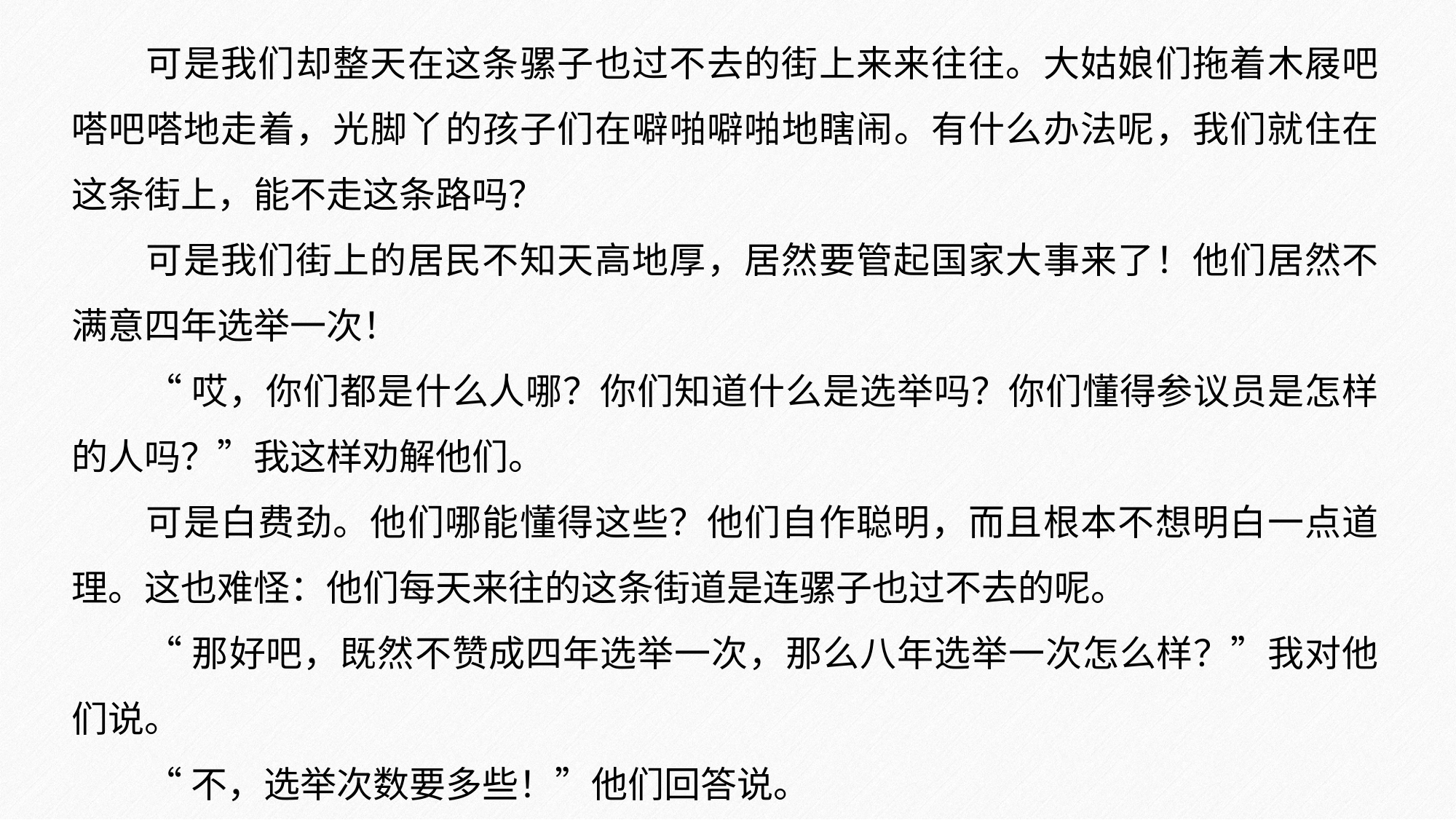

可是我们却整天在这条骡子也过不去的街上来来往往。大姑娘们拖着木屐吧嗒吧嗒地走着，光脚丫的孩子们在噼啪噼啪地瞎闹。有什么办法呢，我们就住在这条街上，能不走这条路吗？
可是我们街上的居民不知天高地厚，居然要管起国家大事来了！他们居然不满意四年选举一次！
“哎，你们都是什么人哪？你们知道什么是选举吗？你们懂得参议员是怎样的人吗？”我这样劝解他们。
可是白费劲。他们哪能懂得这些？他们自作聪明，而且根本不想明白一点道理。这也难怪：他们每天来往的这条街道是连骡子也过不去的呢。
“那好吧，既然不赞成四年选举一次，那么八年选举一次怎么样？”我对他们说。
“不，选举次数要多些！”他们回答说。